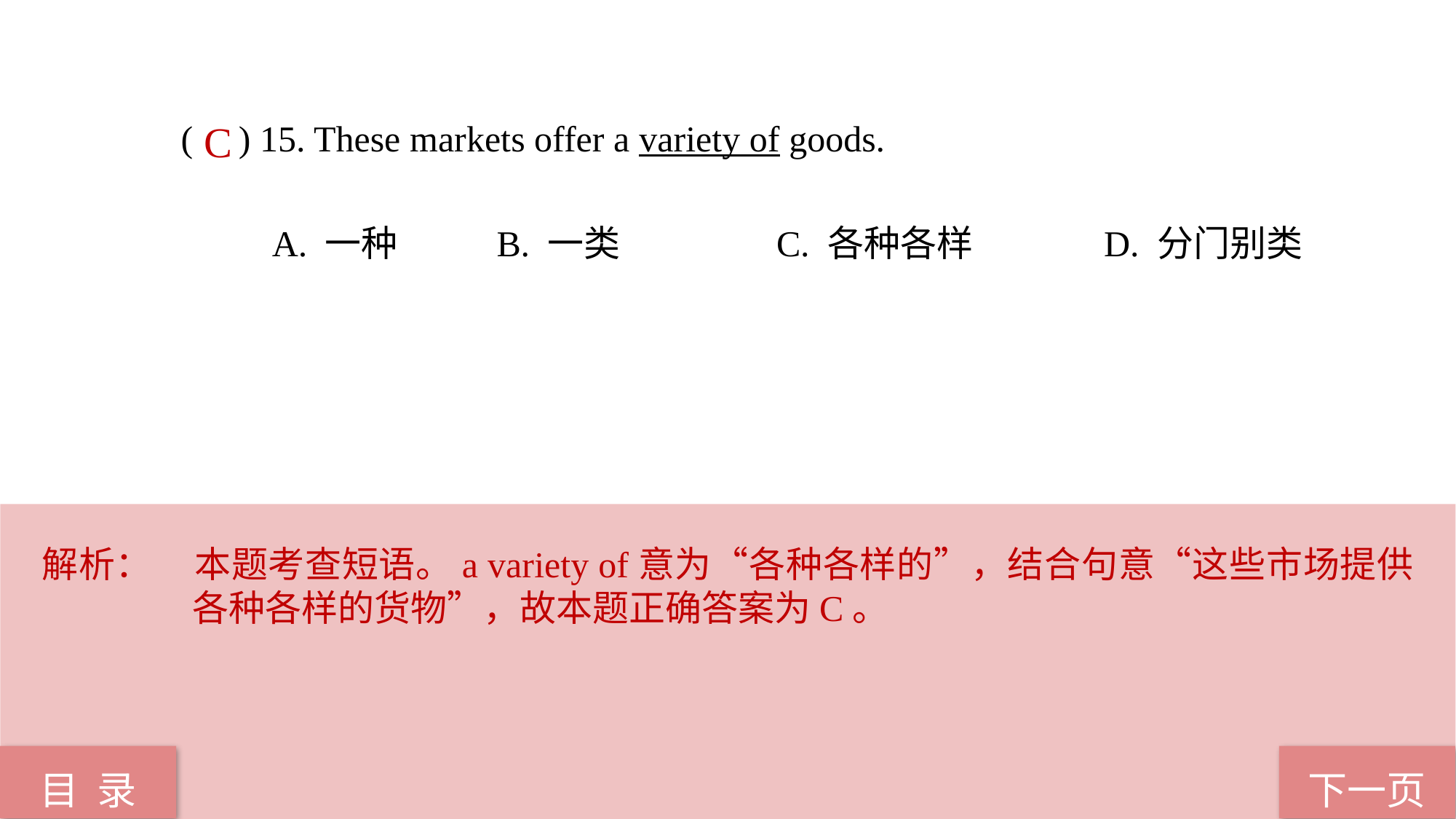

(     ) 15. These markets offer a variety of goods.

          A. 一种           B. 一类	     C. 各种各样	     D. 分门别类
C
解析：	本题考查短语。a variety of意为“各种各样的”，结合句意“这些市场提供各种各样的货物”，故本题正确答案为C。